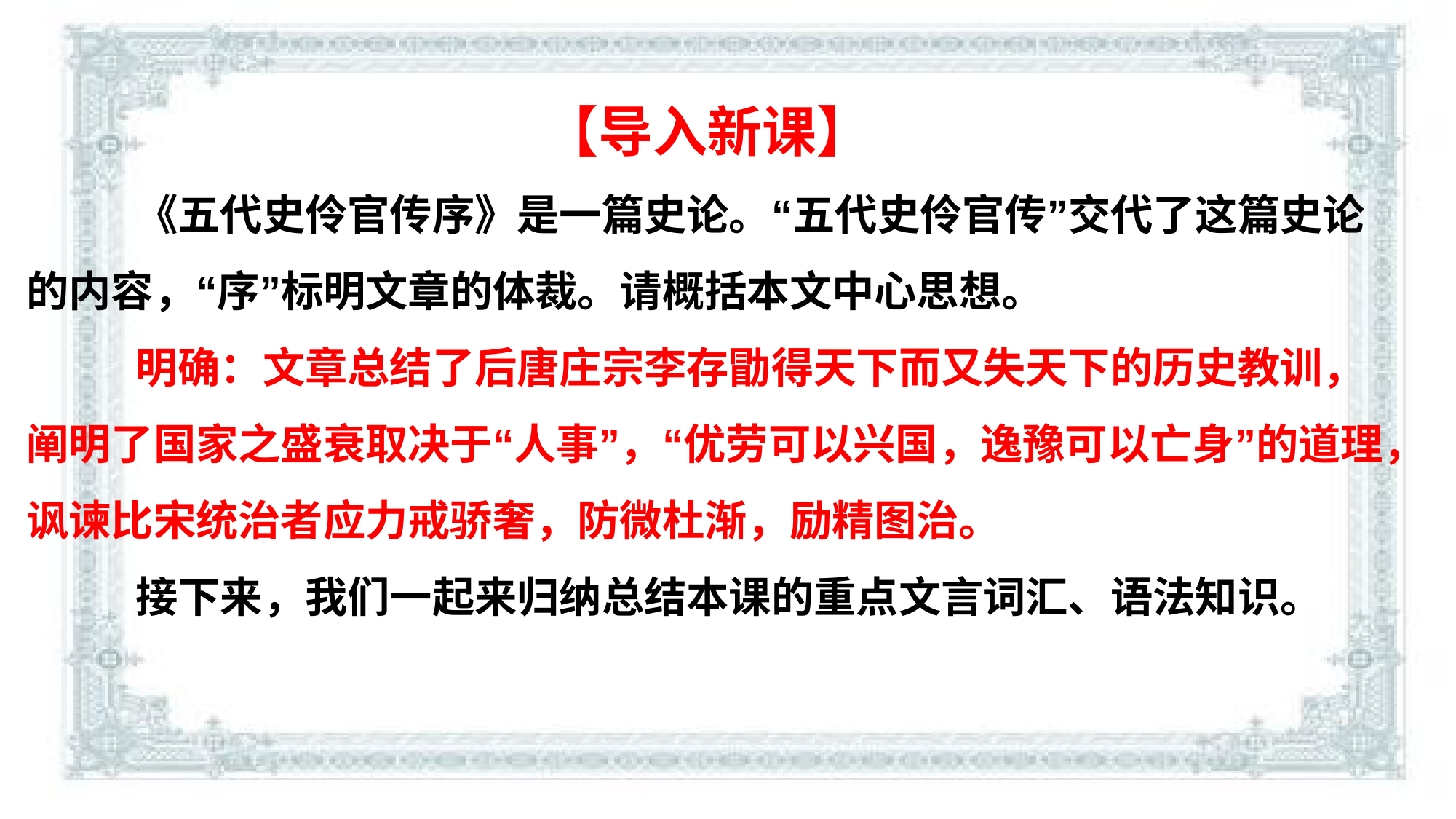

【导入新课】
	《五代史伶官传序》是一篇史论。“五代史伶官传”交代了这篇史论的内容，“序”标明文章的体裁。请概括本文中心思想。
	明确：文章总结了后唐庄宗李存勖得天下而又失天下的历史教训，阐明了国家之盛衰取决于“人事”，“优劳可以兴国，逸豫可以亡身”的道理，讽谏比宋统治者应力戒骄奢，防微杜渐，励精图治。
	接下来，我们一起来归纳总结本课的重点文言词汇、语法知识。